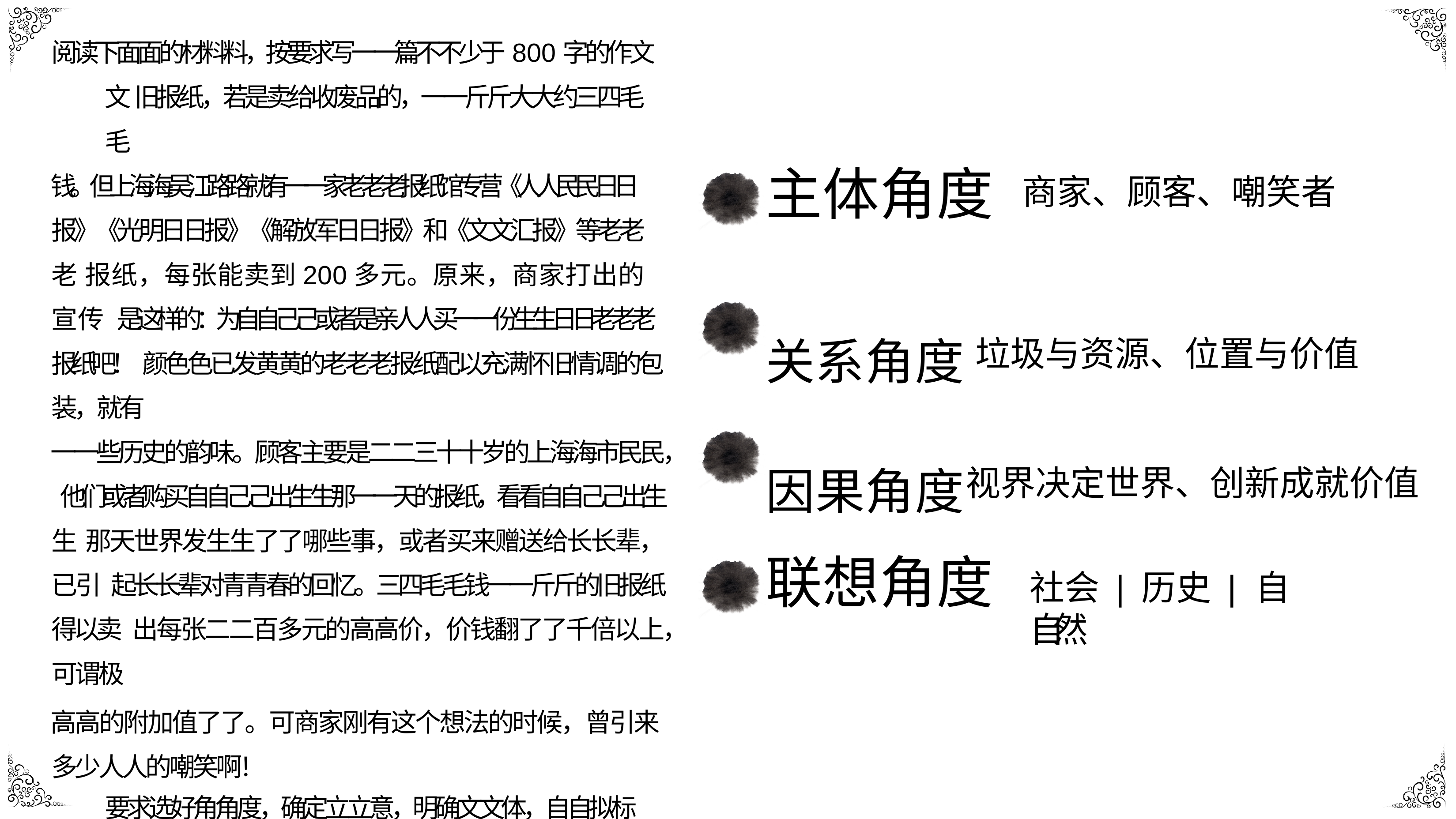

阅读下⾯面的材料料，按要求写⼀一篇不不少于800字的作⽂文  旧报纸，若是卖给收废品的，⼀一⽄斤⼤大约三四⽑毛
钱。但上海海吴江路路就有⼀一家⽼老老报纸馆专营《⼈人⺠民⽇日  报》《光明⽇日报》《解放军⽇日报》和《⽂文汇报》等⽼老老  报纸，每张能卖到200多元。原来，商家打出的宣传  是这样的：为⾃自⼰己或者是亲⼈人买⼀一份⽣生⽇日⽼老老报纸吧！  颜⾊色已发⻩黄的⽼老老报纸配以充满怀旧情调的包装，就有
⼀一些历史的韵味。顾客主要是⼆二三⼗十岁的上海海市⺠民，  他们或者购买⾃自⼰己出⽣生那⼀一天的报纸，看看⾃自⼰己出⽣生  那天世界发⽣生了了哪些事，或者买来赠送给⻓长辈，已引  起⻓长辈对⻘青春的回忆。三四⽑毛钱⼀一⽄斤的旧报纸得以卖  出每张⼆二百多元的⾼高价，价钱翻了了千倍以上，可谓极
⾼高的附加值了了。可商家刚有这个想法的时候，曾引来  多少⼈人的嘲笑啊！
要求选好⻆角度，确定⽴立意，明确⽂文体，⾃自拟标
题；不不要脱离材料料内容和含意的范围作⽂文，不不要套  作，不不得抄袭。

主体角度
商家、顾客、嘲笑者
关系角度 垃圾与资源、位置与价值

因果角度视界决定世界、创新成就价值

联想角度
社会 | 历史 | ⾃自然